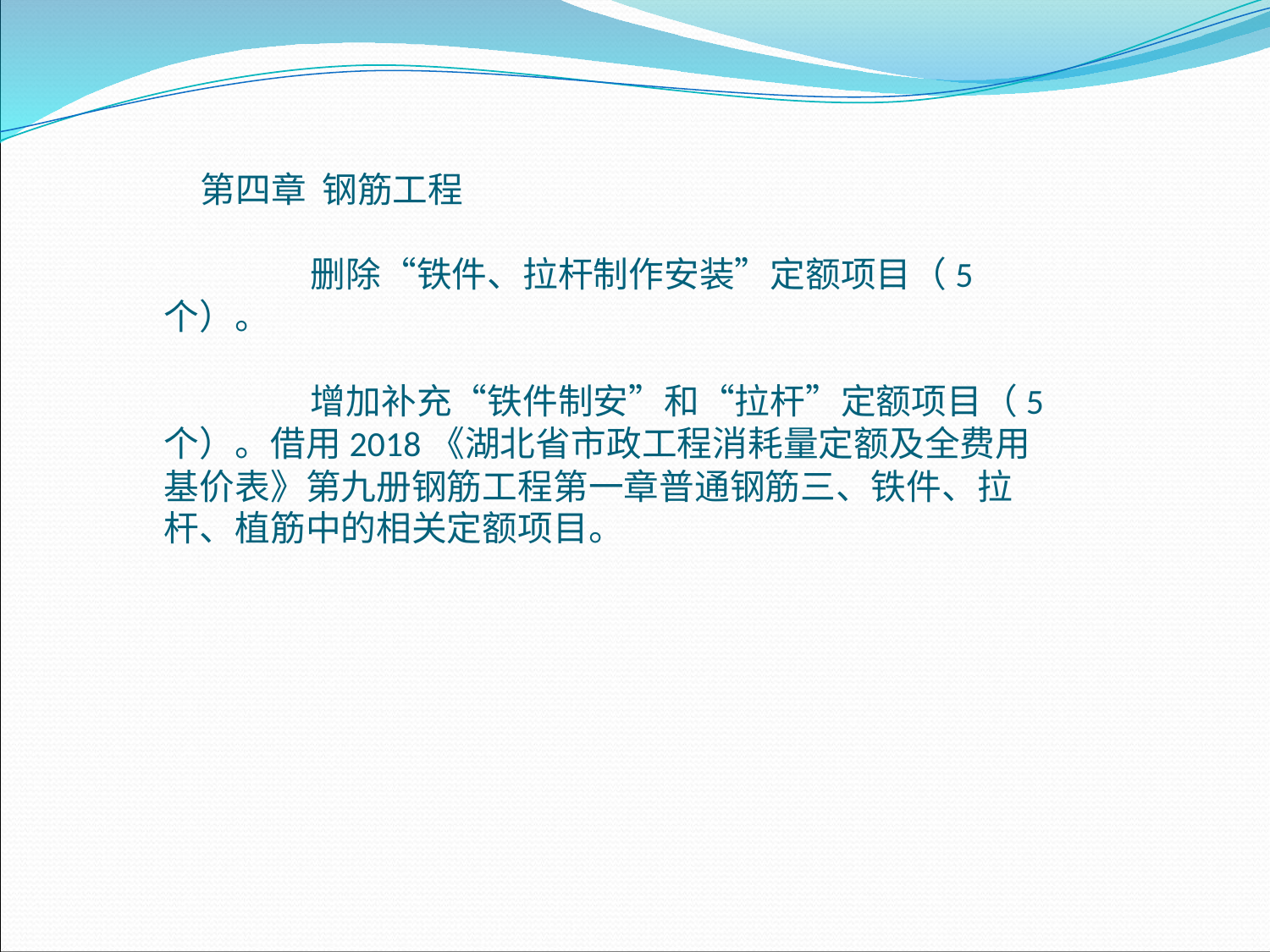

第四章  钢筋工程
             删除“铁件、拉杆制作安装”定额项目（5个）。
             增加补充“铁件制安”和“拉杆”定额项目（5个）。借用2018《湖北省市政工程消耗量定额及全费用基价表》第九册钢筋工程第一章普通钢筋三、铁件、拉杆、植筋中的相关定额项目。
50